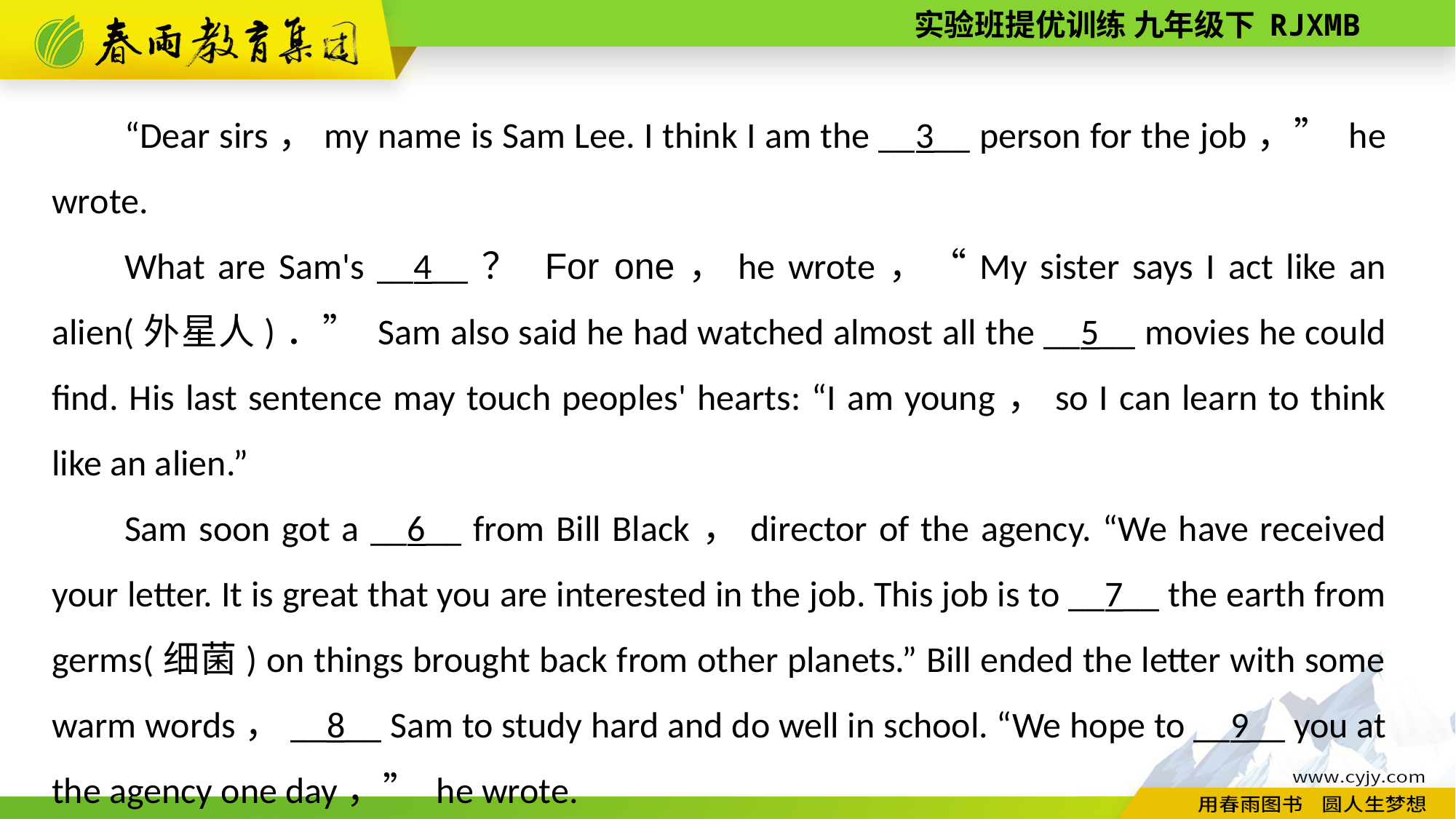

“Dear sirs，my name is Sam Lee. I think I am the __3__ person for the job，” he wrote.
What are Sam's __4__？ For one，he wrote，“My sister says I act like an alien(外星人)．” Sam also said he had watched almost all the __5__ movies he could find. His last sentence may touch peoples' hearts: “I am young，so I can learn to think like an alien.”
Sam soon got a __6__ from Bill Black，director of the agency. “We have received your letter. It is great that you are interested in the job. This job is to __7__ the earth from germs(细菌) on things brought back from other planets.” Bill ended the letter with some warm words，__8__ Sam to study hard and do well in school. “We hope to __9__ you at the agency one day，” he wrote.